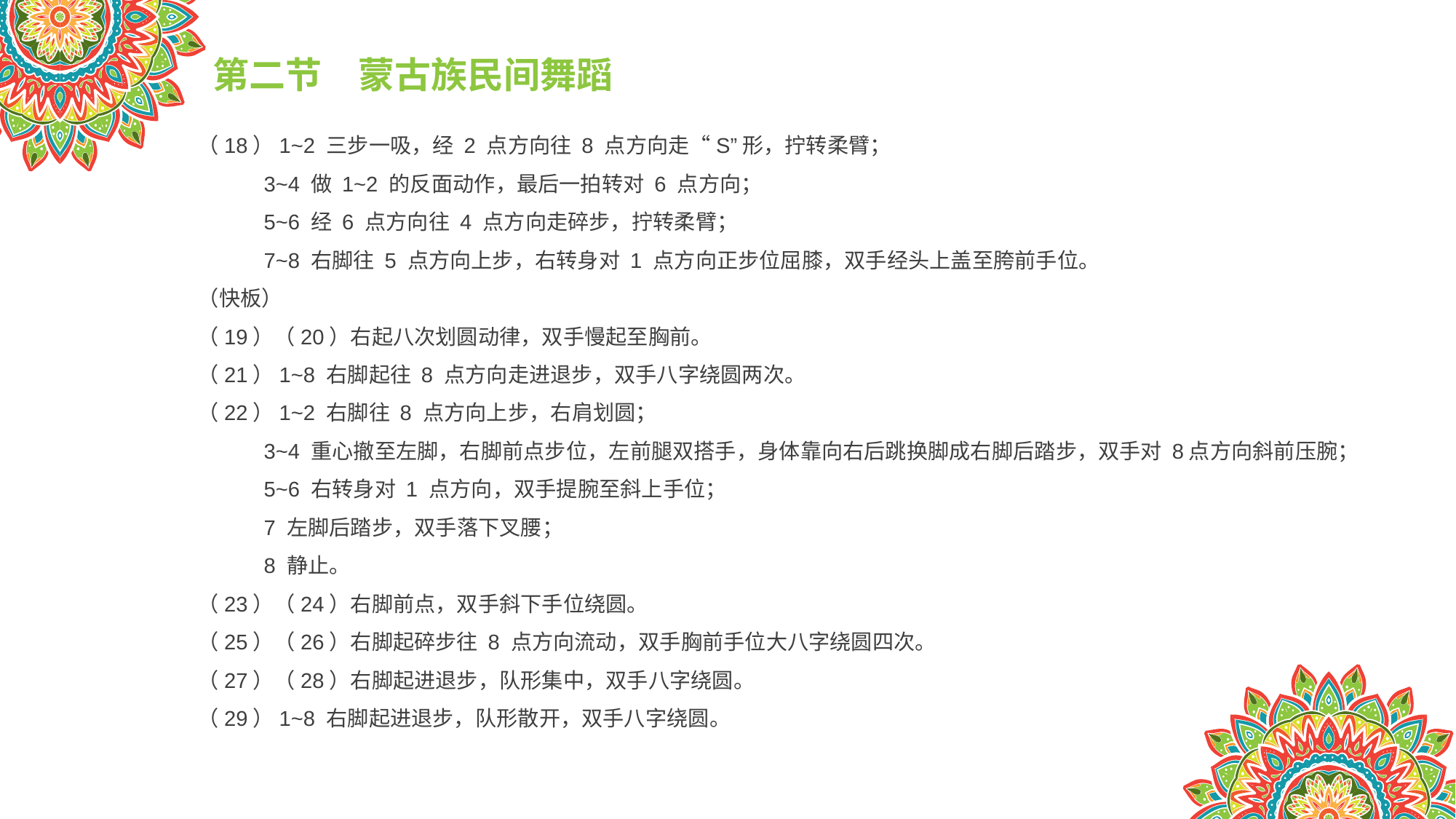

第二节　蒙古族民间舞蹈
（18）1~2 三步一吸，经 2 点方向往 8 点方向走“S”形，拧转柔臂；
           3~4 做 1~2 的反面动作，最后一拍转对 6 点方向；
           5~6 经 6 点方向往 4 点方向走碎步，拧转柔臂；
           7~8 右脚往 5 点方向上步，右转身对 1 点方向正步位屈膝，双手经头上盖至胯前手位。
（快板）
（19）（20）右起八次划圆动律，双手慢起至胸前。
（21）1~8 右脚起往 8 点方向走进退步，双手八字绕圆两次。
（22）1~2 右脚往 8 点方向上步，右肩划圆；
           3~4 重心撤至左脚，右脚前点步位，左前腿双搭手，身体靠向右后跳换脚成右脚后踏步，双手对 8点方向斜前压腕；
           5~6 右转身对 1 点方向，双手提腕至斜上手位；
           7 左脚后踏步，双手落下叉腰；
           8 静止。
（23）（24）右脚前点，双手斜下手位绕圆。
（25）（26）右脚起碎步往 8 点方向流动，双手胸前手位大八字绕圆四次。
（27）（28）右脚起进退步，队形集中，双手八字绕圆。
（29）1~8 右脚起进退步，队形散开，双手八字绕圆。